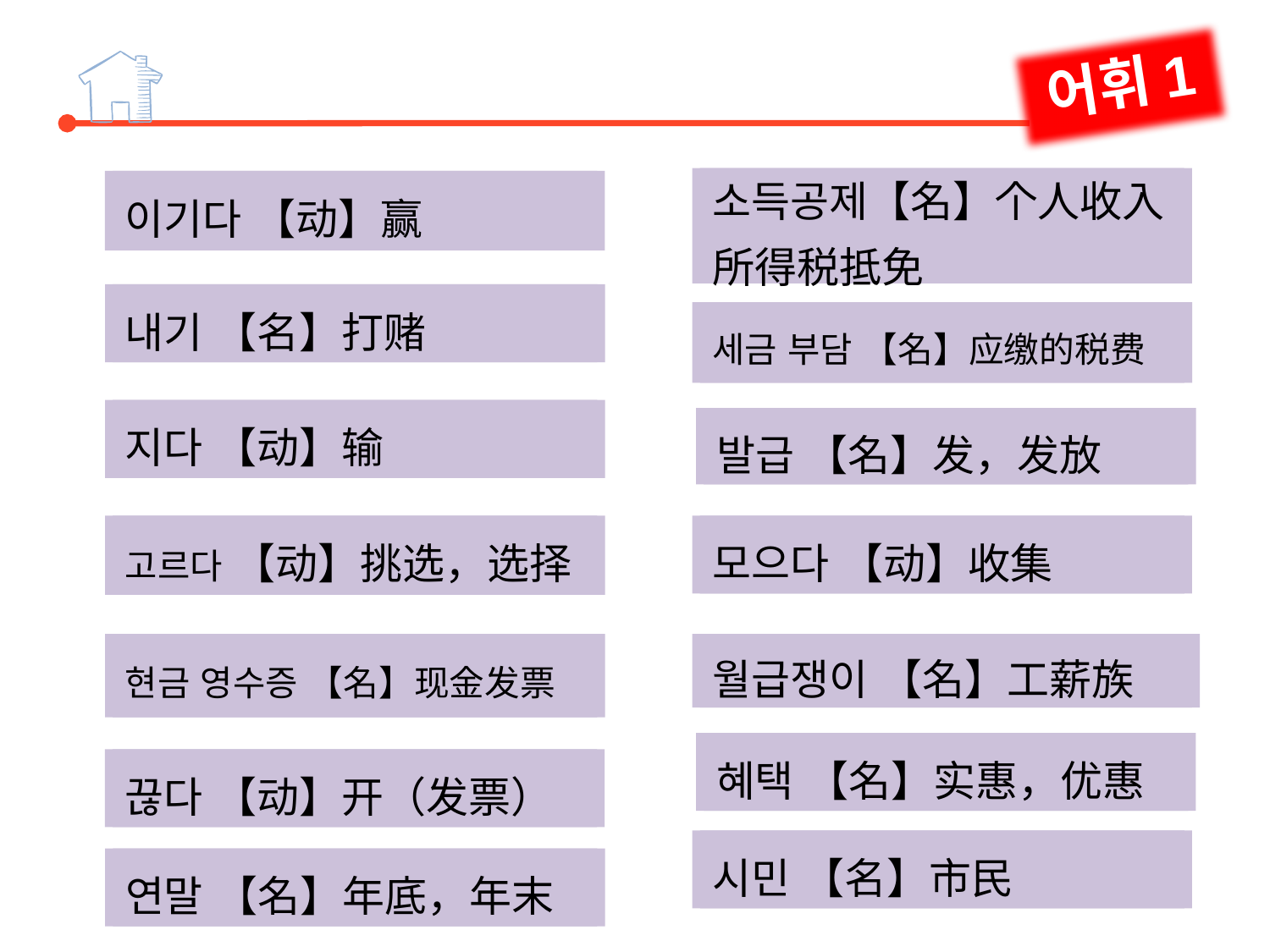

어휘1

소득공제【名】个人收入所得税抵免
세금 부담 【名】应缴的税费
발급 【名】发，发放
모으다 【动】收集
소득공제【名】个人收入所得税抵免
세금 부담 【名】应缴的税费
발급 【名】发，发放
모으다 【动】收集
이기다 【动】赢
내기 【名】打赌
지다 【动】输
고르다 【动】挑选，选择
이기다 【动】赢
내기 【名】打赌
지다 【动】输
고르다 【动】挑选，选择
현금 영수증 【名】现金发票
현금 영수증 【名】现金发票
월급쟁이 【名】工薪族
월급쟁이 【名】工薪族
혜택 【名】实惠，优惠
혜택 【名】实惠，优惠
끊다 【动】开（发票）
끊다 【动】开（发票）
시민 【名】市民
시민 【名】市民
연말 【名】年底，年末
연말 【名】年底，年末